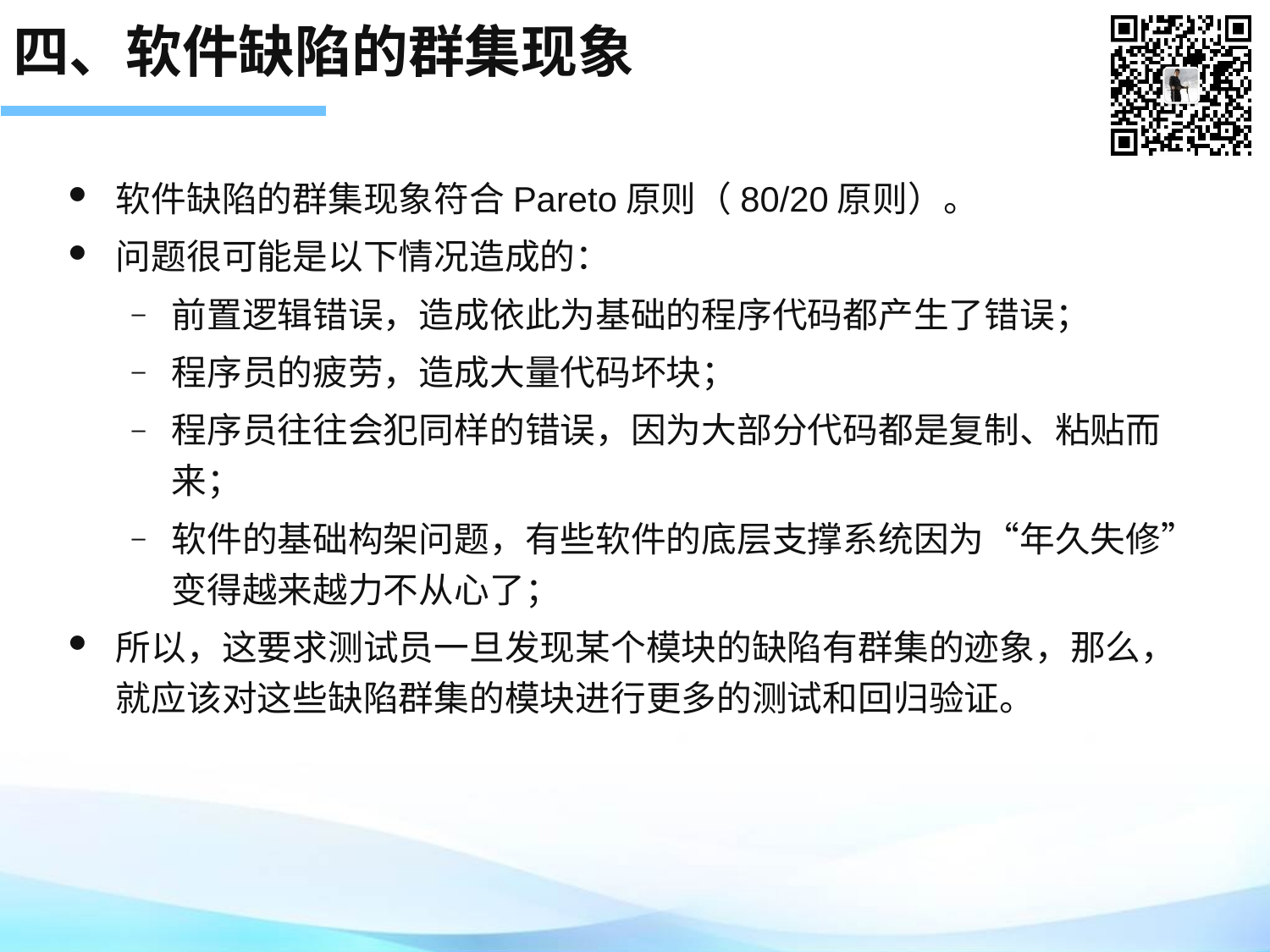

# 四、软件缺陷的群集现象
软件缺陷的群集现象符合Pareto原则（80/20原则）。
问题很可能是以下情况造成的：
前置逻辑错误，造成依此为基础的程序代码都产生了错误；
程序员的疲劳，造成大量代码坏块；
程序员往往会犯同样的错误，因为大部分代码都是复制、粘贴而来；
软件的基础构架问题，有些软件的底层支撑系统因为“年久失修”变得越来越力不从心了；
所以，这要求测试员一旦发现某个模块的缺陷有群集的迹象，那么，就应该对这些缺陷群集的模块进行更多的测试和回归验证。